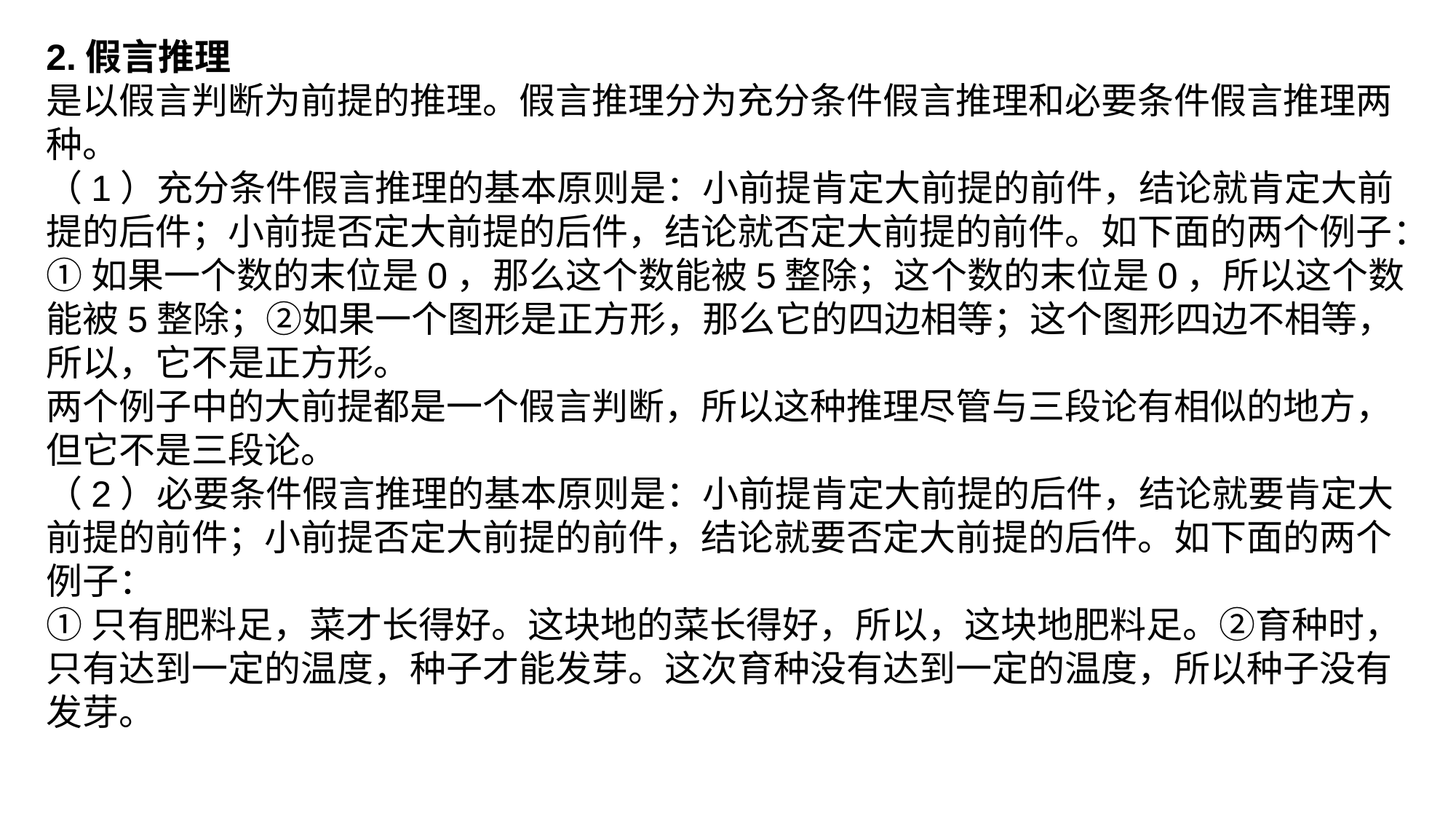

2.假言推理
是以假言判断为前提的推理。假言推理分为充分条件假言推理和必要条件假言推理两种。
（1）充分条件假言推理的基本原则是：小前提肯定大前提的前件，结论就肯定大前提的后件；小前提否定大前提的后件，结论就否定大前提的前件。如下面的两个例子：
①如果一个数的末位是0，那么这个数能被5整除；这个数的末位是0，所以这个数能被5整除；②如果一个图形是正方形，那么它的四边相等；这个图形四边不相等，所以，它不是正方形。
两个例子中的大前提都是一个假言判断，所以这种推理尽管与三段论有相似的地方，但它不是三段论。
（2）必要条件假言推理的基本原则是：小前提肯定大前提的后件，结论就要肯定大前提的前件；小前提否定大前提的前件，结论就要否定大前提的后件。如下面的两个例子：
①只有肥料足，菜才长得好。这块地的菜长得好，所以，这块地肥料足。②育种时，只有达到一定的温度，种子才能发芽。这次育种没有达到一定的温度，所以种子没有发芽。